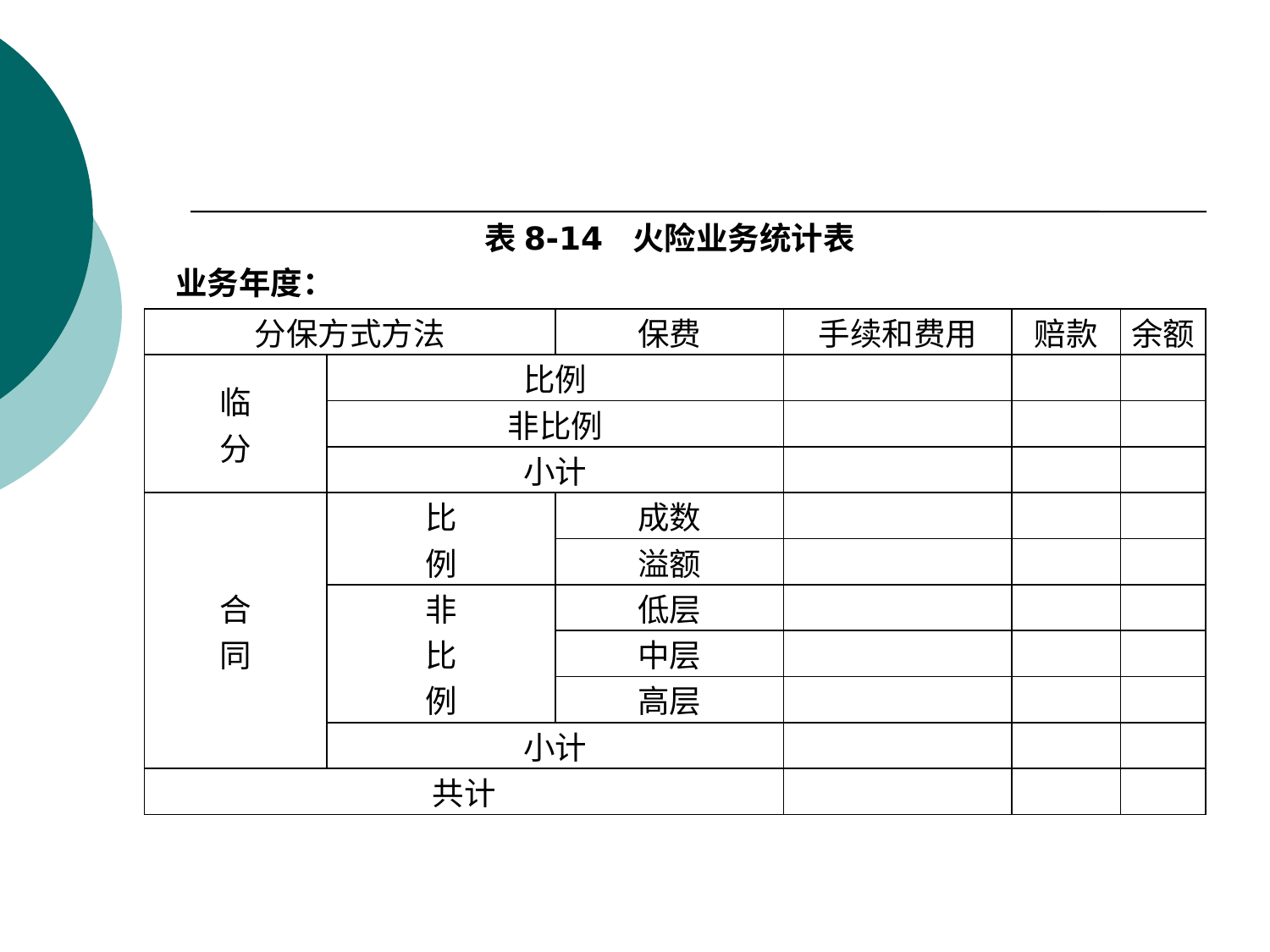

#
表8-14  火险业务统计表
     业务年度：
| 分保方式方法 |  | 保费 | 手续和费用 | 赔款 | 余额 |
| --- | --- | --- | --- | --- | --- |
| 临 分 | 比例 |  |  |  |  |
|  | 非比例 |  |  |  |  |
|  | 小计 |  |  |  |  |
| 合 同 | 比 例 | 成数 |  |  |  |
|  |  | 溢额 |  |  |  |
|  | 非 比 例 | 低层 |  |  |  |
|  |  | 中层 |  |  |  |
|  |  | 高层 |  |  |  |
|  | 小计 |  |  |  |  |
| 共计 |  |  |  |  |  |